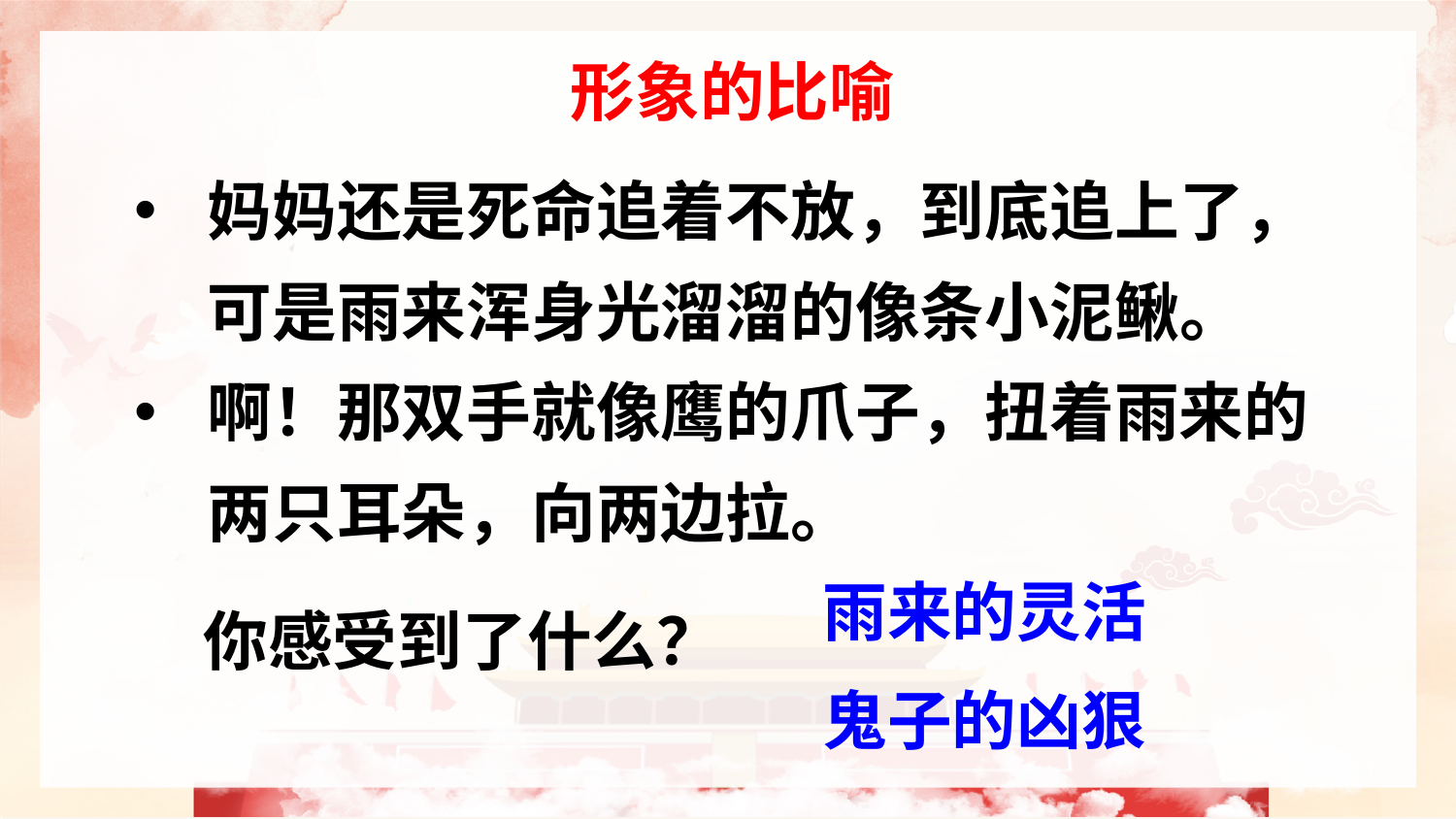

形象的比喻
妈妈还是死命追着不放，到底追上了，可是雨来浑身光溜溜的像条小泥鳅。
啊！那双手就像鹰的爪子，扭着雨来的两只耳朵，向两边拉。
雨来的灵活
你感受到了什么？
鬼子的凶狠